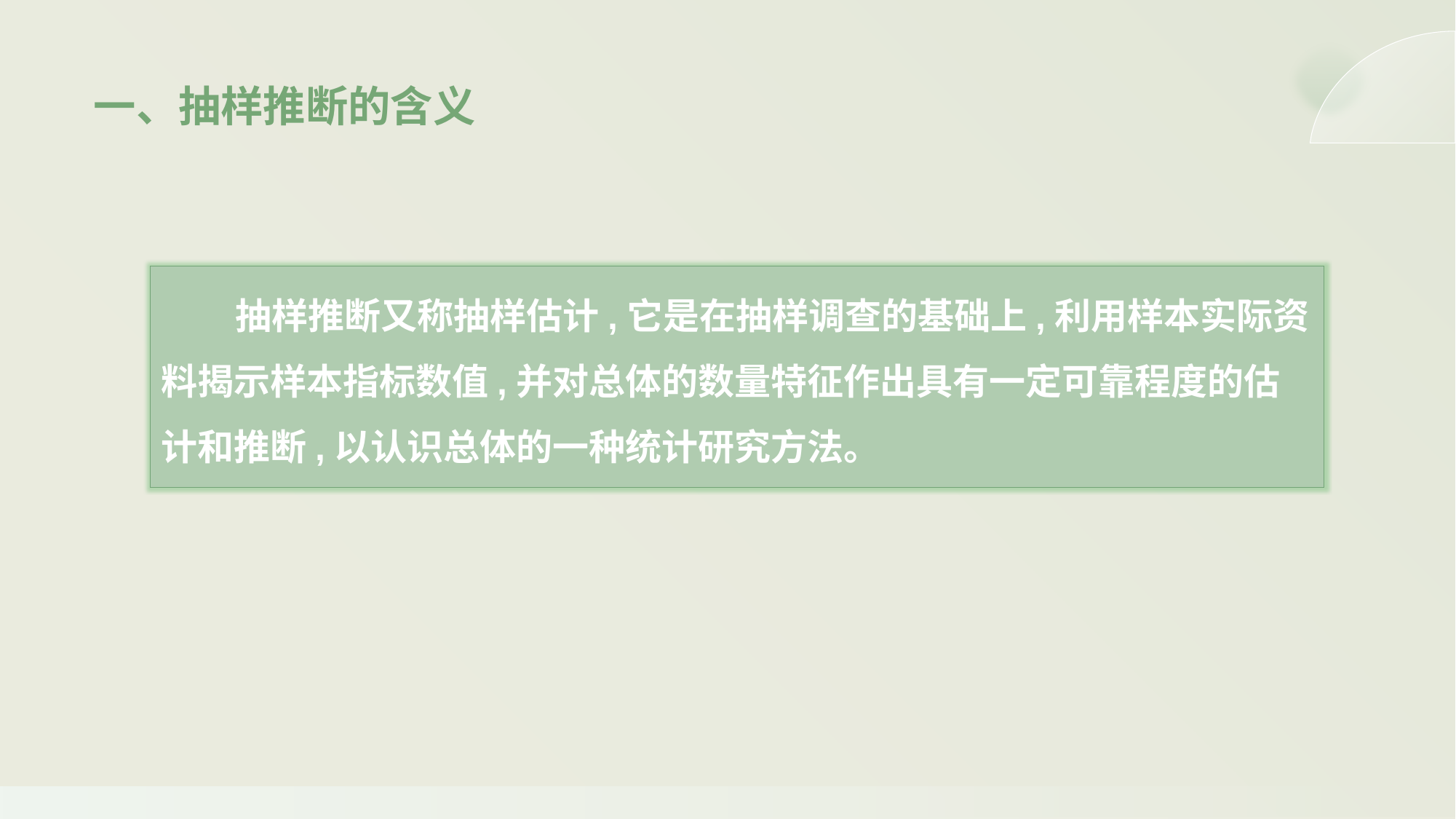

一、抽样推断的含义

        抽样推断又称抽样估计,它是在抽样调查的基础上,利用样本实际资料揭示样本指标数值,并对总体的数量特征作出具有一定可靠程度的估计和推断,以认识总体的一种统计研究方法。